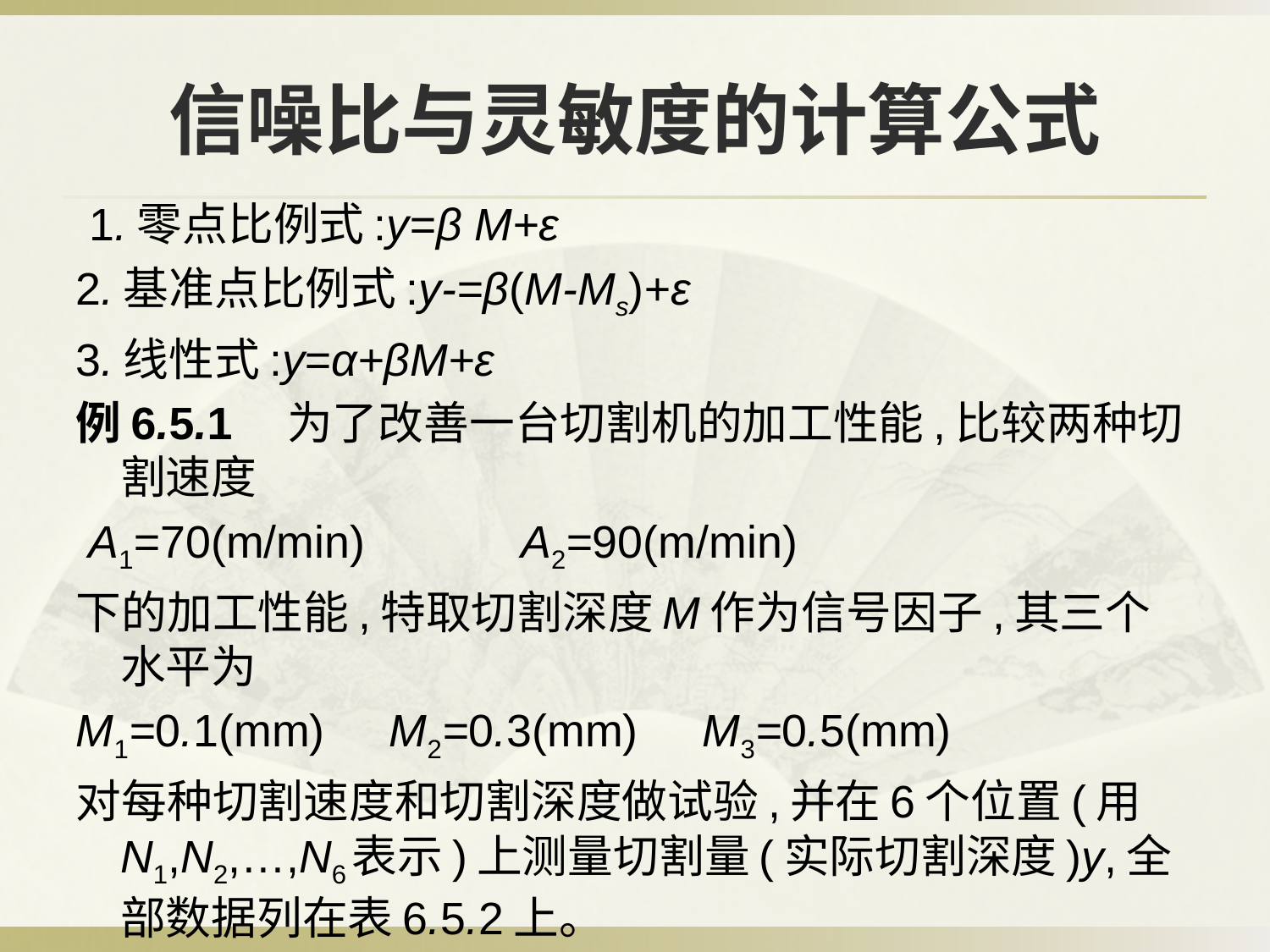

# 信噪比与灵敏度的计算公式
 1.零点比例式:y=β M+ε
2.基准点比例式:y-=β(M-Ms)+ε
3.线性式:y=α+βM+ε
例6.5.1　为了改善一台切割机的加工性能,比较两种切割速度
 A1=70(m/min)　　　A2=90(m/min)
下的加工性能,特取切割深度M作为信号因子,其三个水平为
M1=0.1(mm)　M2=0.3(mm)　M3=0.5(mm)
对每种切割速度和切割深度做试验,并在6个位置(用N1,N2,…,N6表示)上测量切割量(实际切割深度)y,全部数据列在表6.5.2上。